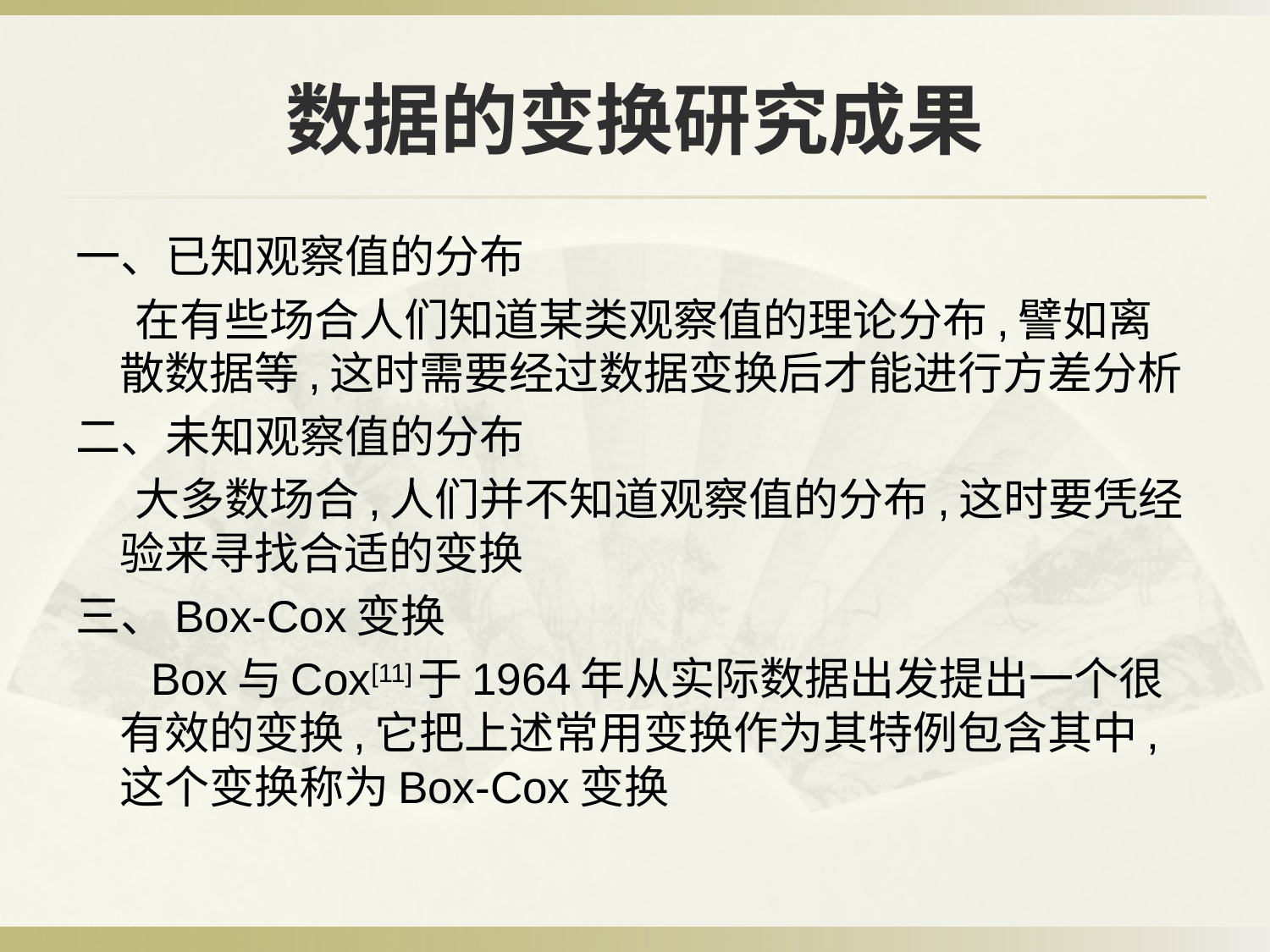

# 数据的变换研究成果
一、已知观察值的分布
     在有些场合人们知道某类观察值的理论分布,譬如离散数据等,这时需要经过数据变换后才能进行方差分析
二、未知观察值的分布
     大多数场合,人们并不知道观察值的分布,这时要凭经验来寻找合适的变换
三、Box-Cox变换
      Box与Cox[11]于1964年从实际数据出发提出一个很有效的变换,它把上述常用变换作为其特例包含其中,这个变换称为Box-Cox变换